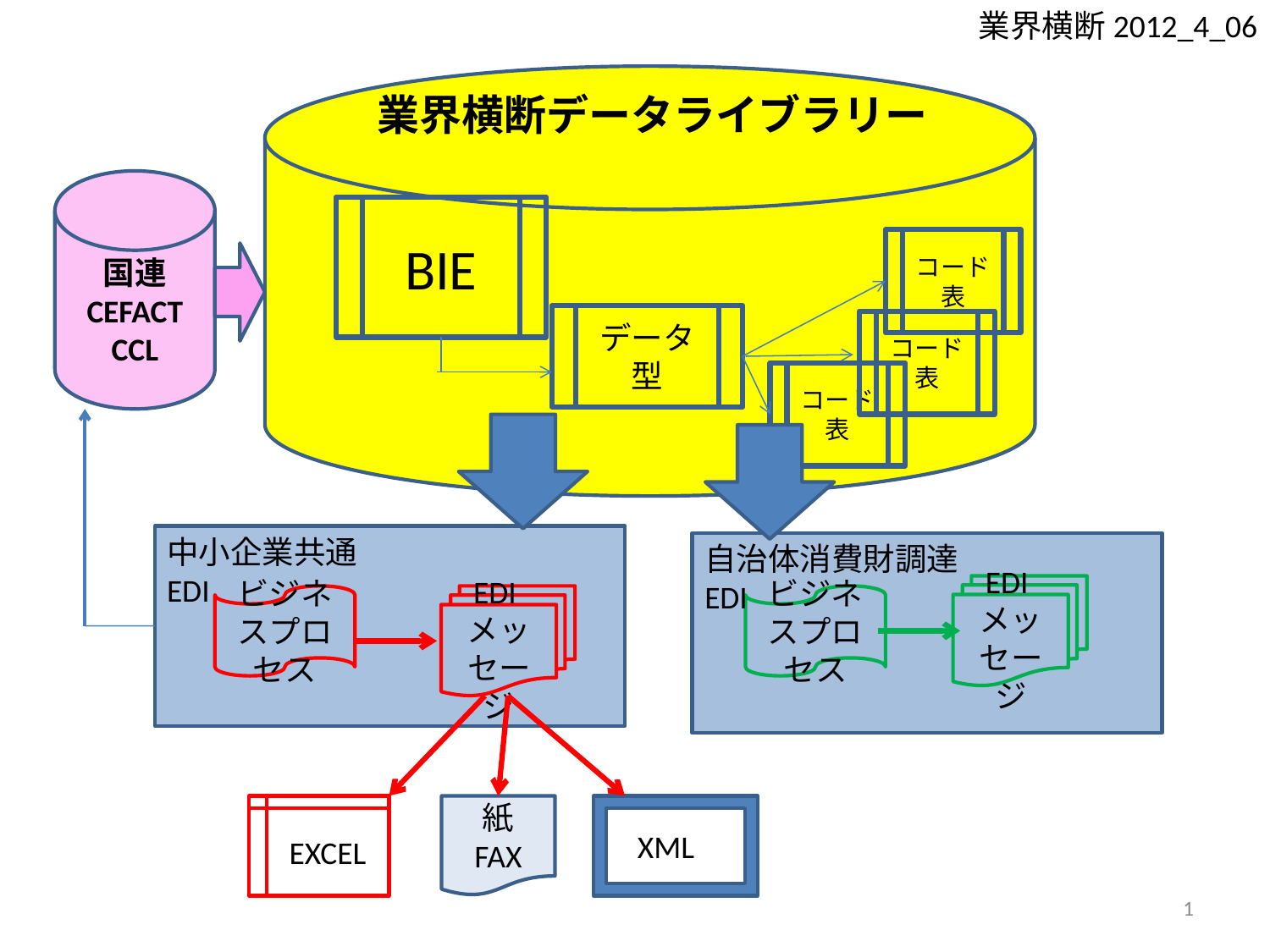

業界横断2012_4_06

業界横断データライブラリー
国連
CEFACT
CCL
BIE
コード表

データ型
コード表
コード表

中小企業共通EDI

自治体消費財調達EDI
EDIメッセージ
ビジネスプロセス
EDIメッセージ
ビジネスプロセス
EXCEL
紙
FAX

XML
1